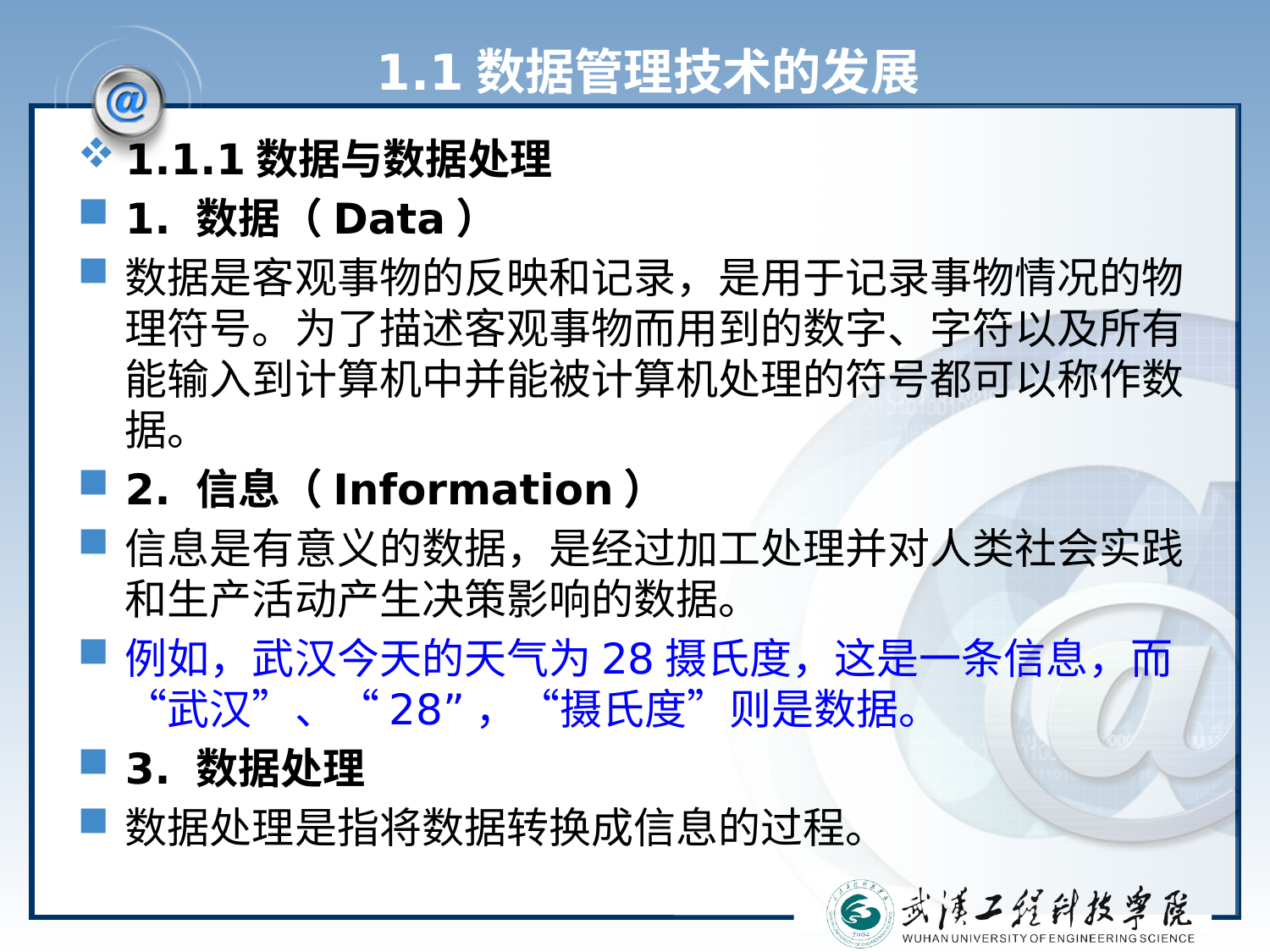

# 1.1数据管理技术的发展
1.1.1数据与数据处理
1. 数据（Data）
数据是客观事物的反映和记录，是用于记录事物情况的物理符号。为了描述客观事物而用到的数字、字符以及所有能输入到计算机中并能被计算机处理的符号都可以称作数据。
2. 信息（Information）
信息是有意义的数据，是经过加工处理并对人类社会实践和生产活动产生决策影响的数据。
例如，武汉今天的天气为28摄氏度，这是一条信息，而“武汉”、“28”，“摄氏度”则是数据。
3. 数据处理
数据处理是指将数据转换成信息的过程。